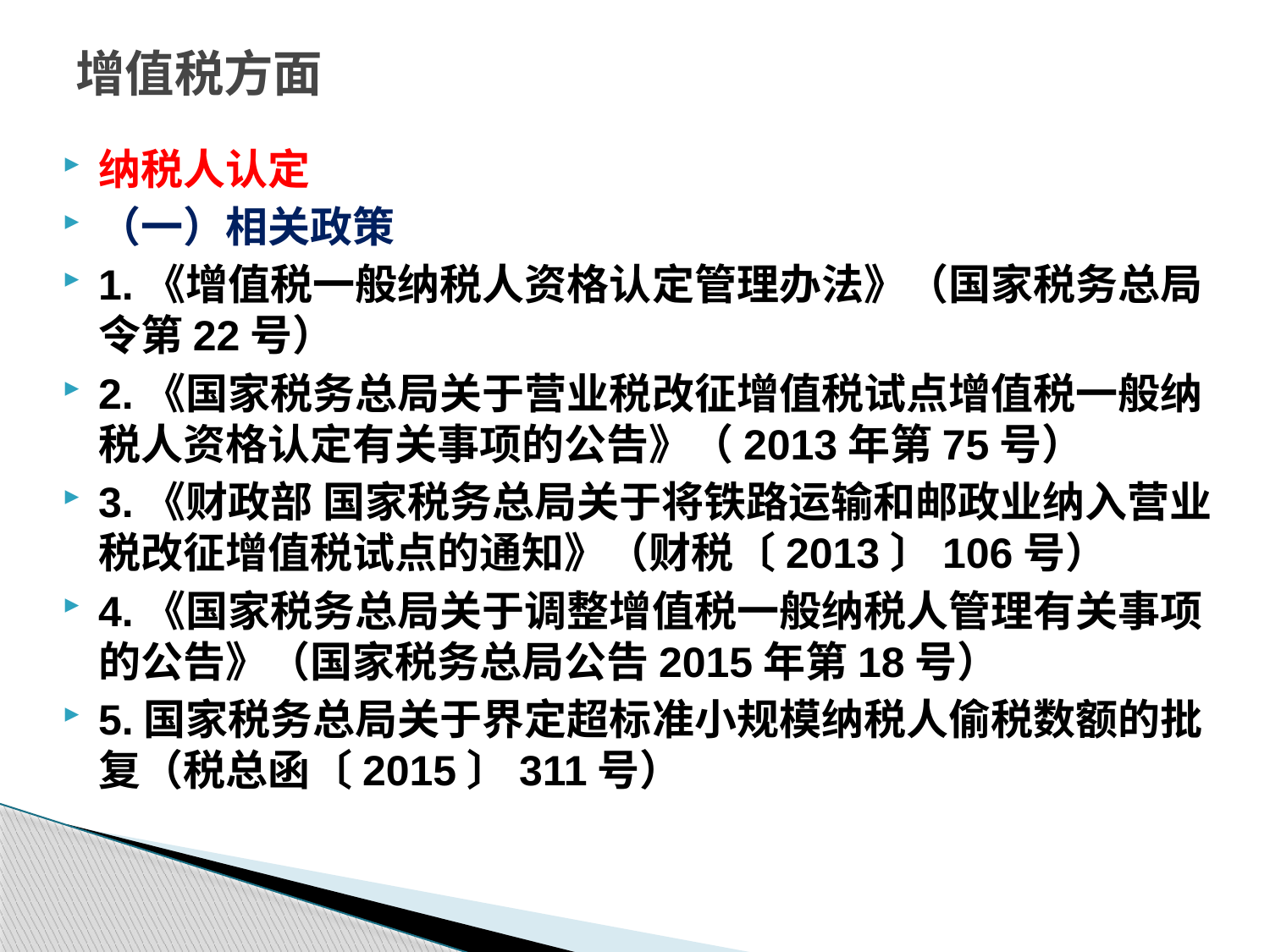

# 增值税方面
纳税人认定
（一）相关政策
1.《增值税一般纳税人资格认定管理办法》（国家税务总局令第22号）
2.《国家税务总局关于营业税改征增值税试点增值税一般纳税人资格认定有关事项的公告》（2013年第75号）
3.《财政部 国家税务总局关于将铁路运输和邮政业纳入营业税改征增值税试点的通知》（财税〔2013〕106号）
4.《国家税务总局关于调整增值税一般纳税人管理有关事项的公告》（国家税务总局公告2015年第18号）
5.国家税务总局关于界定超标准小规模纳税人偷税数额的批复（税总函〔2015〕311号）